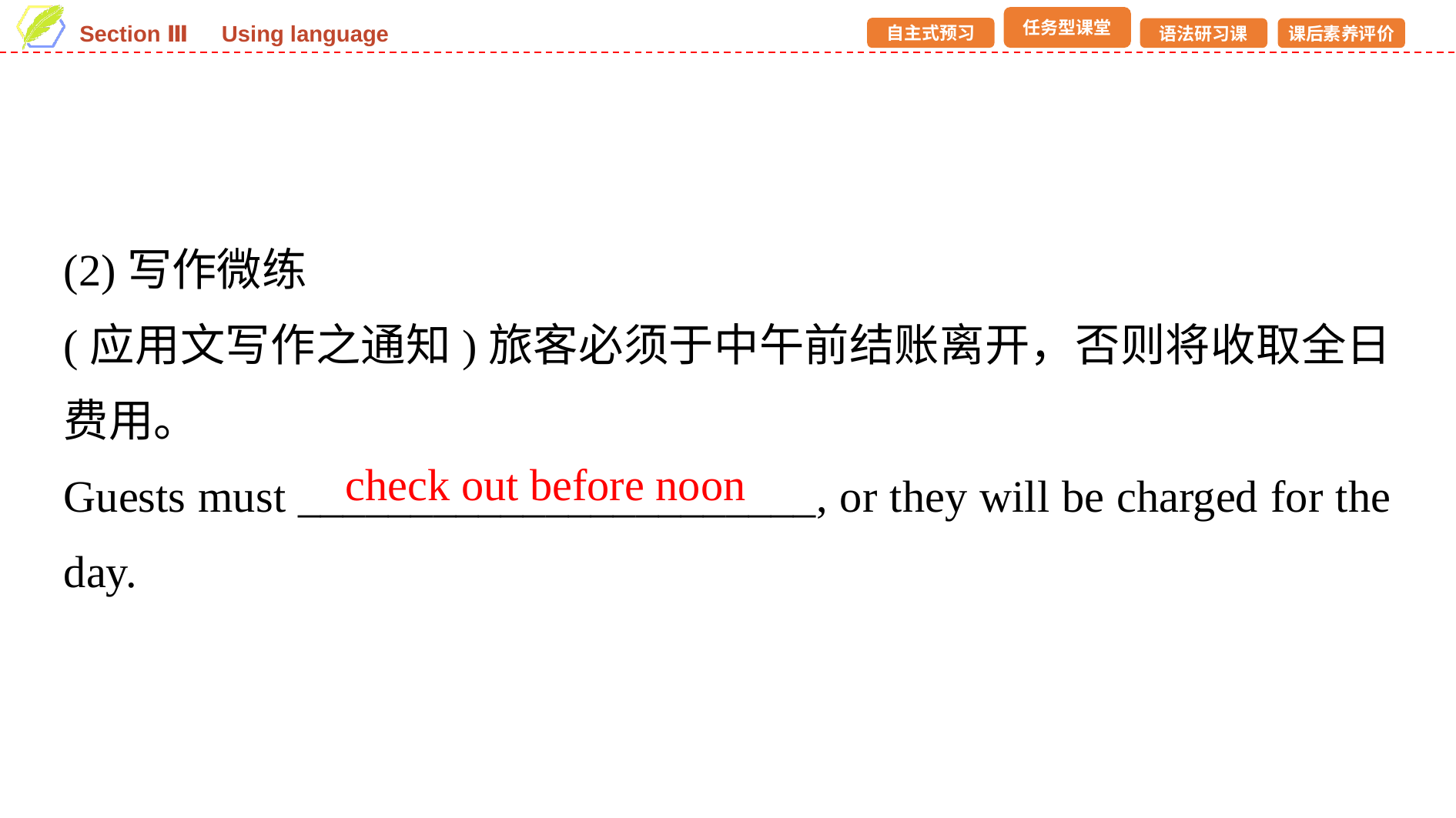

(2)写作微练
(应用文写作之通知)旅客必须于中午前结账离开，否则将收取全日费用。
Guests must _______________________, or they will be charged for the day.
check out before noon